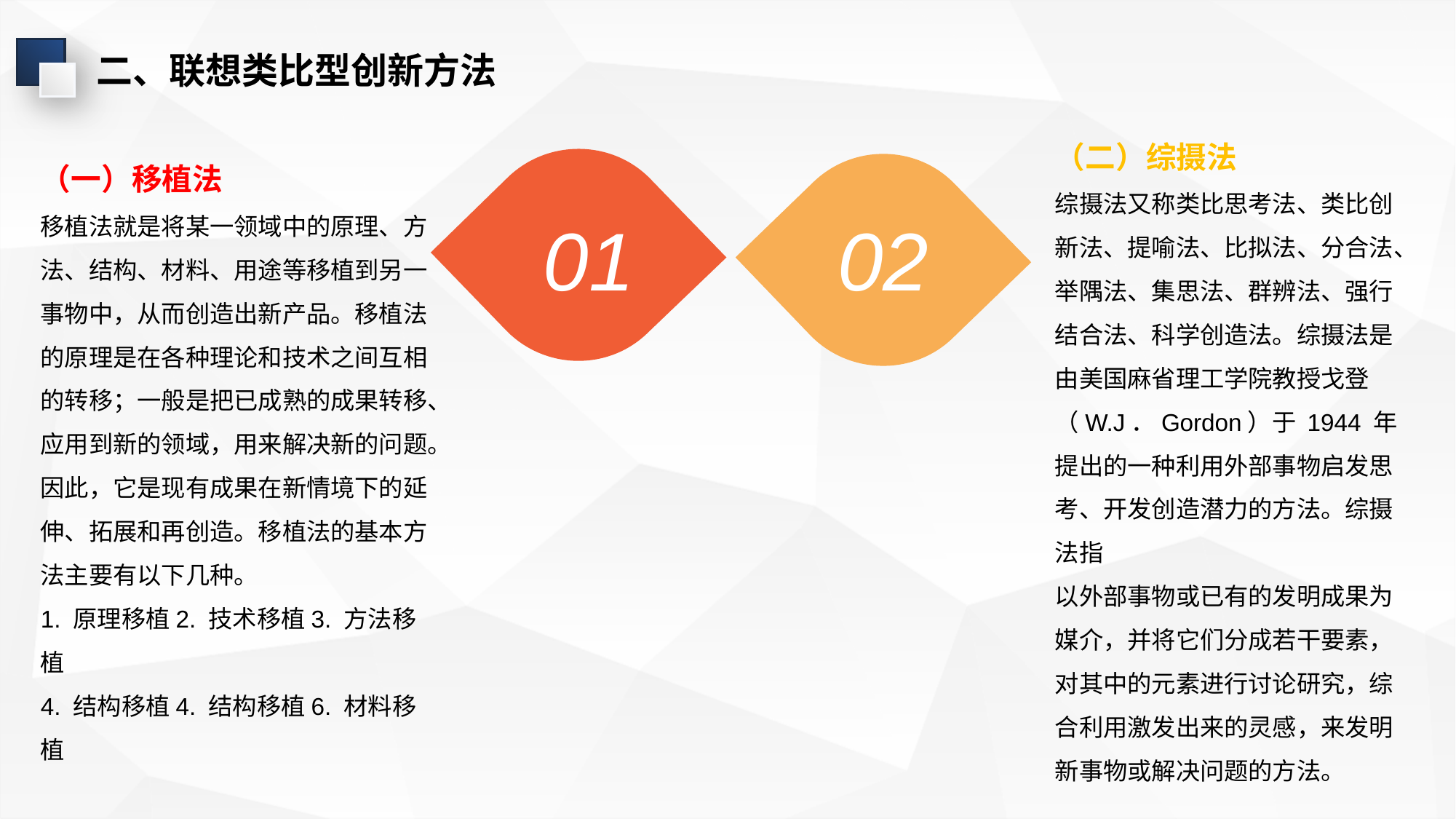

二、联想类比型创新方法

（二）综摄法
综摄法又称类比思考法、类比创新法、提喻法、比拟法、分合法、举隅法、集思法、群辨法、强行结合法、科学创造法。综摄法是由美国麻省理工学院教授戈登（W.J．Gordon）于 1944 年提出的一种利用外部事物启发思考、开发创造潜力的方法。综摄法指
以外部事物或已有的发明成果为媒介，并将它们分成若干要素，对其中的元素进行讨论研究，综合利用激发出来的灵感，来发明新事物或解决问题的方法。
（一）移植法
移植法就是将某一领域中的原理、方法、结构、材料、用途等移植到另一事物中，从而创造出新产品。移植法的原理是在各种理论和技术之间互相的转移；一般是把已成熟的成果转移、应用到新的领域，用来解决新的问题。因此，它是现有成果在新情境下的延伸、拓展和再创造。移植法的基本方法主要有以下几种。
1. 原理移植2. 技术移植3. 方法移植
4. 结构移植4. 结构移植6. 材料移植
01
02